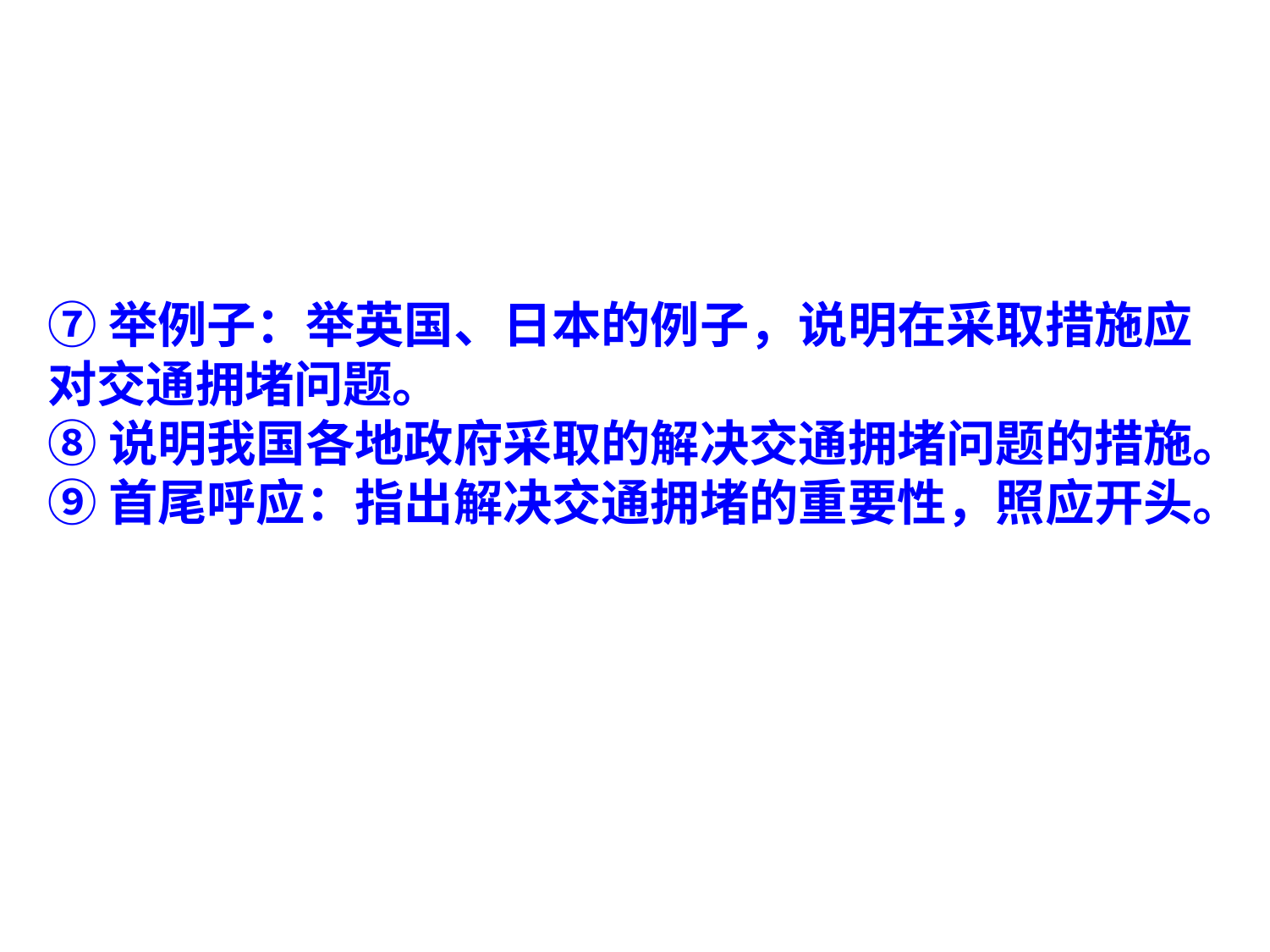

⑦举例子：举英国、日本的例子，说明在采取措施应对交通拥堵问题。
⑧说明我国各地政府采取的解决交通拥堵问题的措施。
⑨首尾呼应：指出解决交通拥堵的重要性，照应开头。